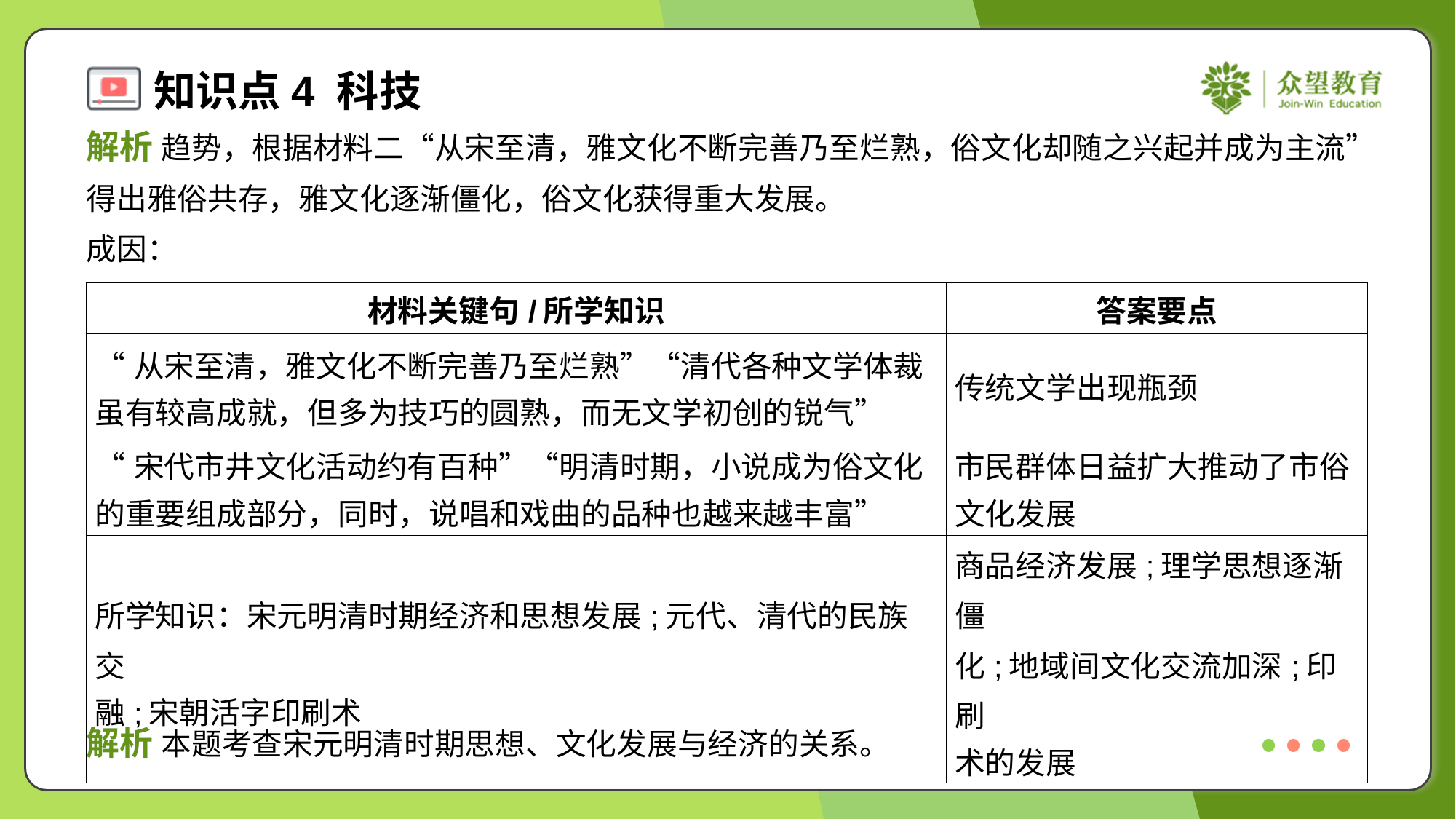

解析 趋势，根据材料二“从宋至清，雅文化不断完善乃至烂熟，俗文化却随之兴起并成为主流”
得出雅俗共存，雅文化逐渐僵化，俗文化获得重大发展。
成因：
| 材料关键句/所学知识 | 答案要点 |
| --- | --- |
| “从宋至清，雅文化不断完善乃至烂熟”“清代各种文学体裁 虽有较高成就，但多为技巧的圆熟，而无文学初创的锐气” | 传统文学出现瓶颈 |
| “宋代市井文化活动约有百种”“明清时期，小说成为俗文化 的重要组成部分，同时，说唱和戏曲的品种也越来越丰富” | 市民群体日益扩大推动了市俗 文化发展 |
| 所学知识：宋元明清时期经济和思想发展;元代、清代的民族交 融;宋朝活字印刷术 | 商品经济发展;理学思想逐渐僵 化;地域间文化交流加深;印刷 术的发展 |
解析 本题考查宋元明清时期思想、文化发展与经济的关系。